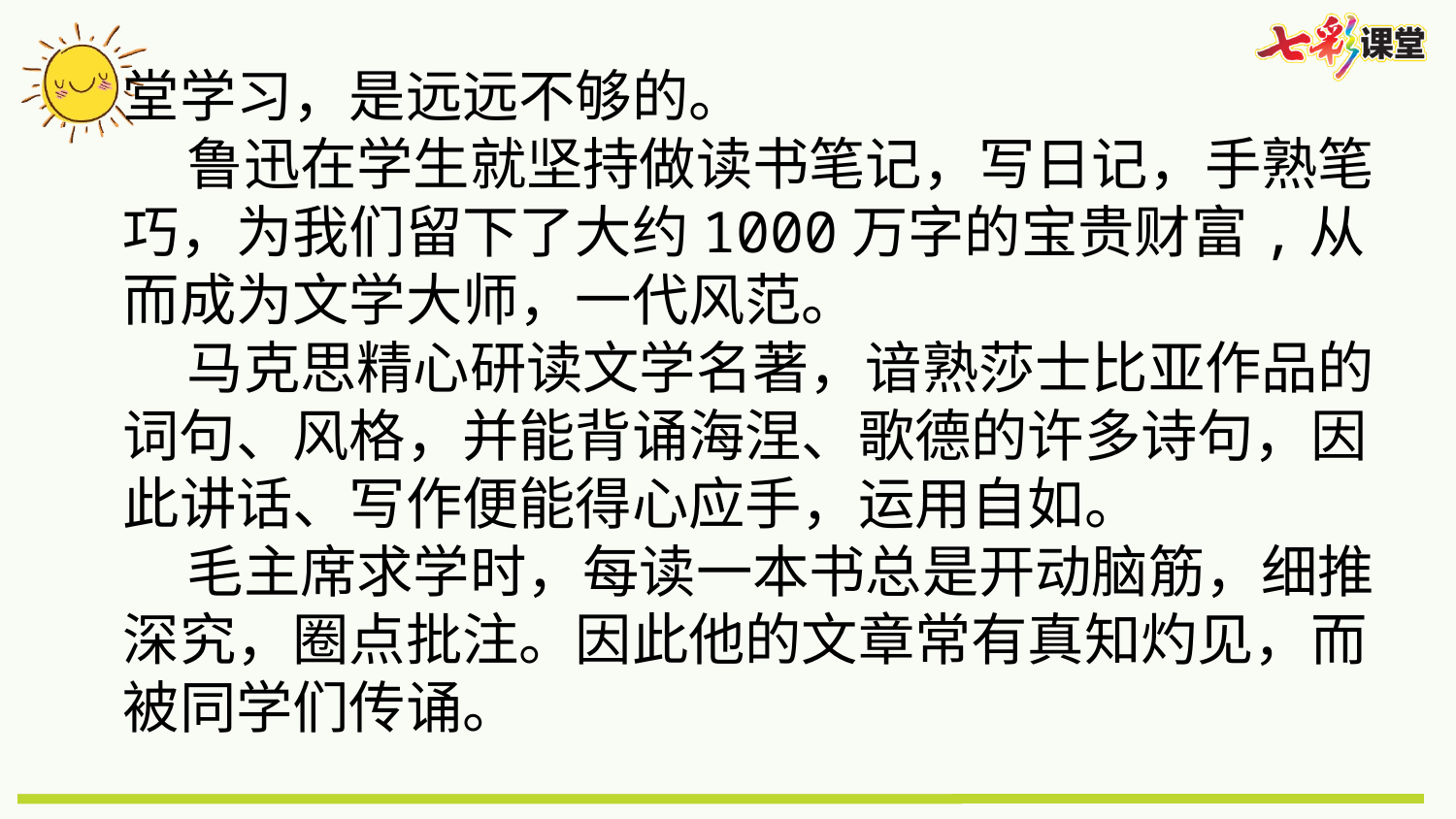

堂学习，是远远不够的。
    鲁迅在学生就坚持做读书笔记，写日记，手熟笔巧，为我们留下了大约1000万字的宝贵财富,从而成为文学大师，一代风范。
    马克思精心研读文学名著，谙熟莎士比亚作品的词句、风格，并能背诵海涅、歌德的许多诗句，因此讲话、写作便能得心应手，运用自如。
    毛主席求学时，每读一本书总是开动脑筋，细推深究，圈点批注。因此他的文章常有真知灼见，而被同学们传诵。